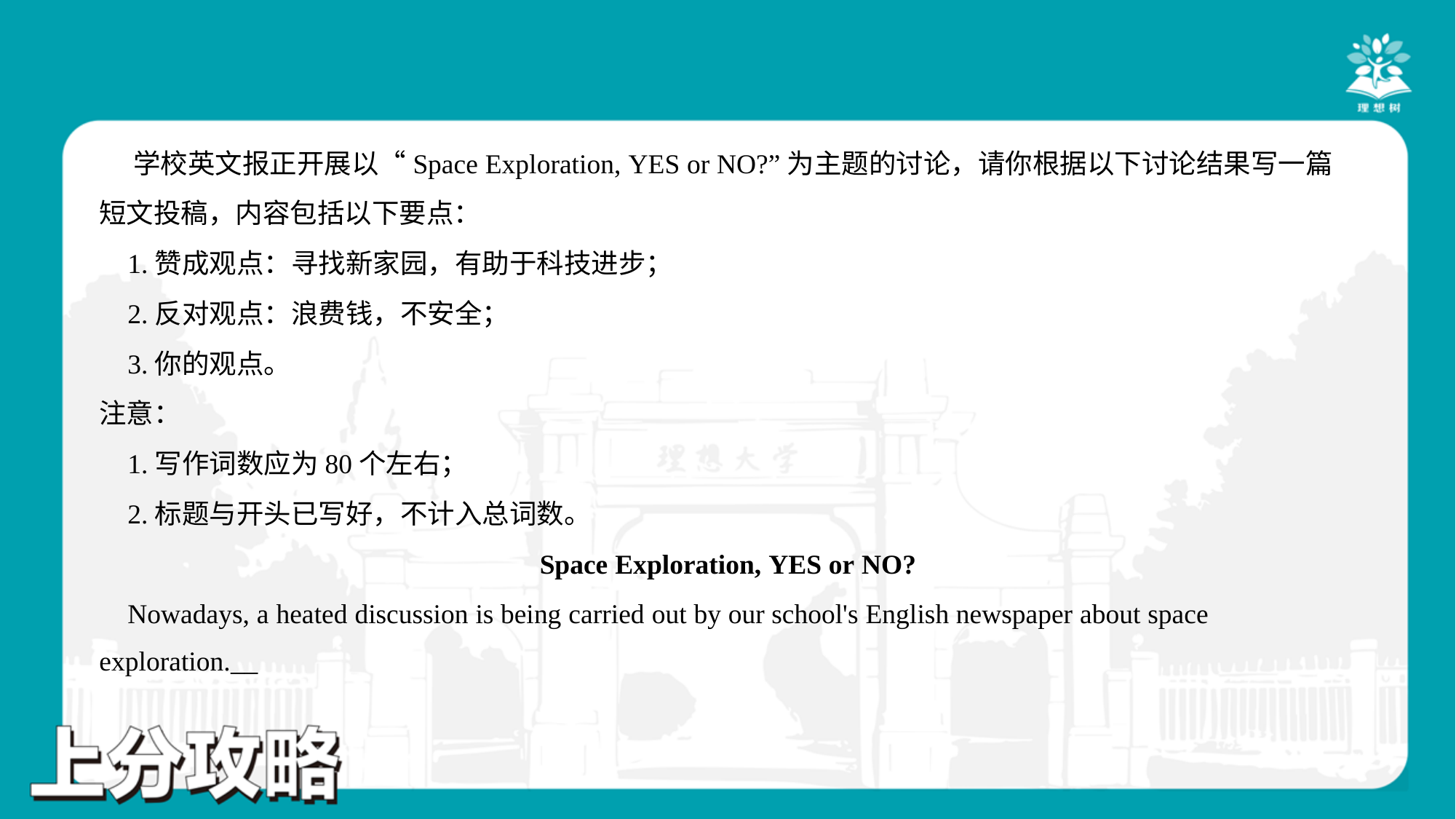

学校英文报正开展以“Space Exploration, YES or NO?”为主题的讨论，请你根据以下讨论结果写一篇
短文投稿，内容包括以下要点：
    1.赞成观点：寻找新家园，有助于科技进步；
    2.反对观点：浪费钱，不安全；
    3.你的观点。
注意：
    1.写作词数应为80个左右；
    2.标题与开头已写好，不计入总词数。
Space Exploration, YES or NO?
    Nowadays, a heated discussion is being carried out by our school's English newspaper about space
exploration.__